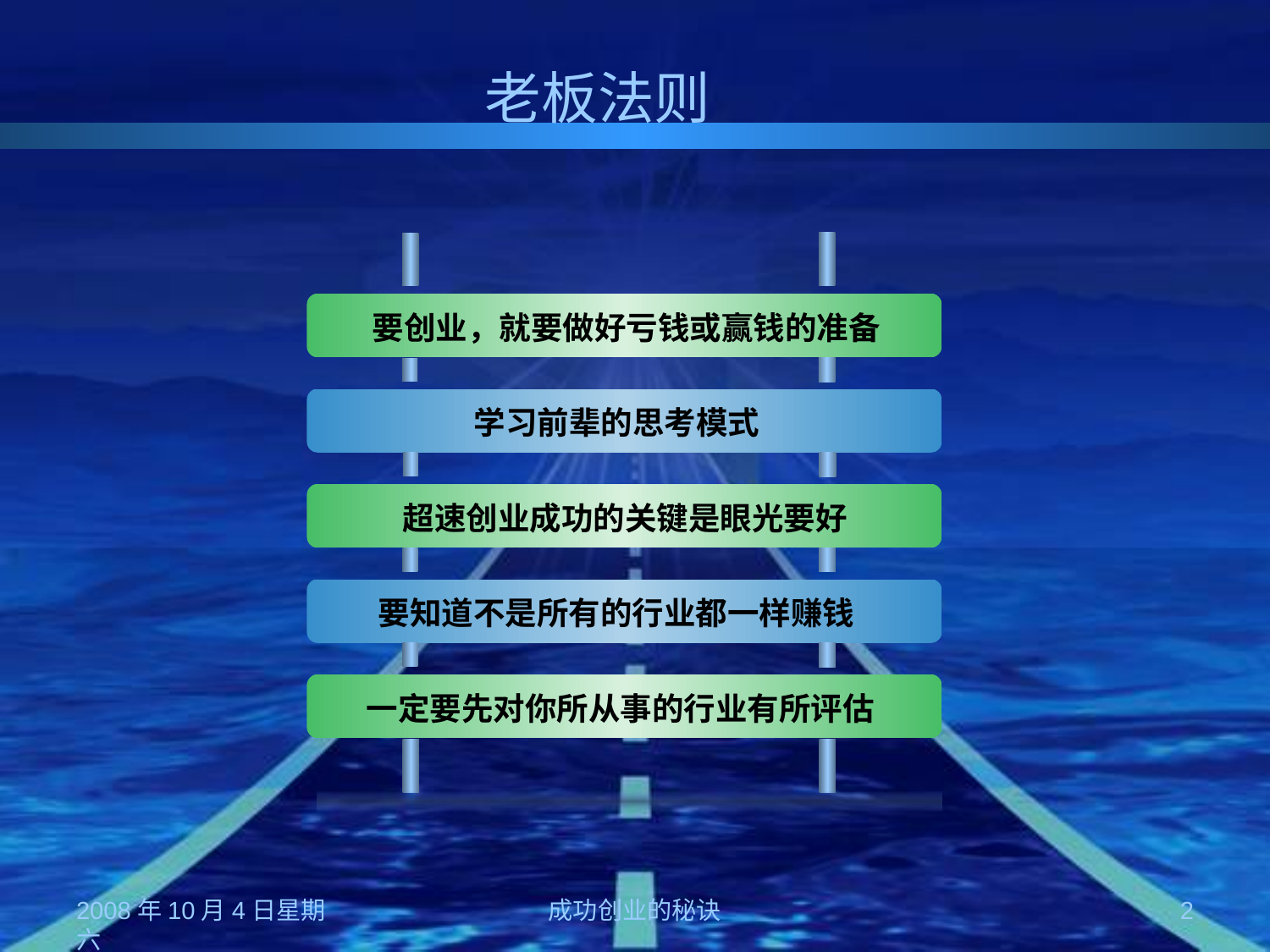

# 老板法则

要创业，就要做好亏钱或赢钱的准备

学习前辈的思考模式

超速创业成功的关键是眼光要好

要知道不是所有的行业都一样赚钱

一定要先对你所从事的行业有所评估

2008年10月4日星期六
成功创业的秘诀
2